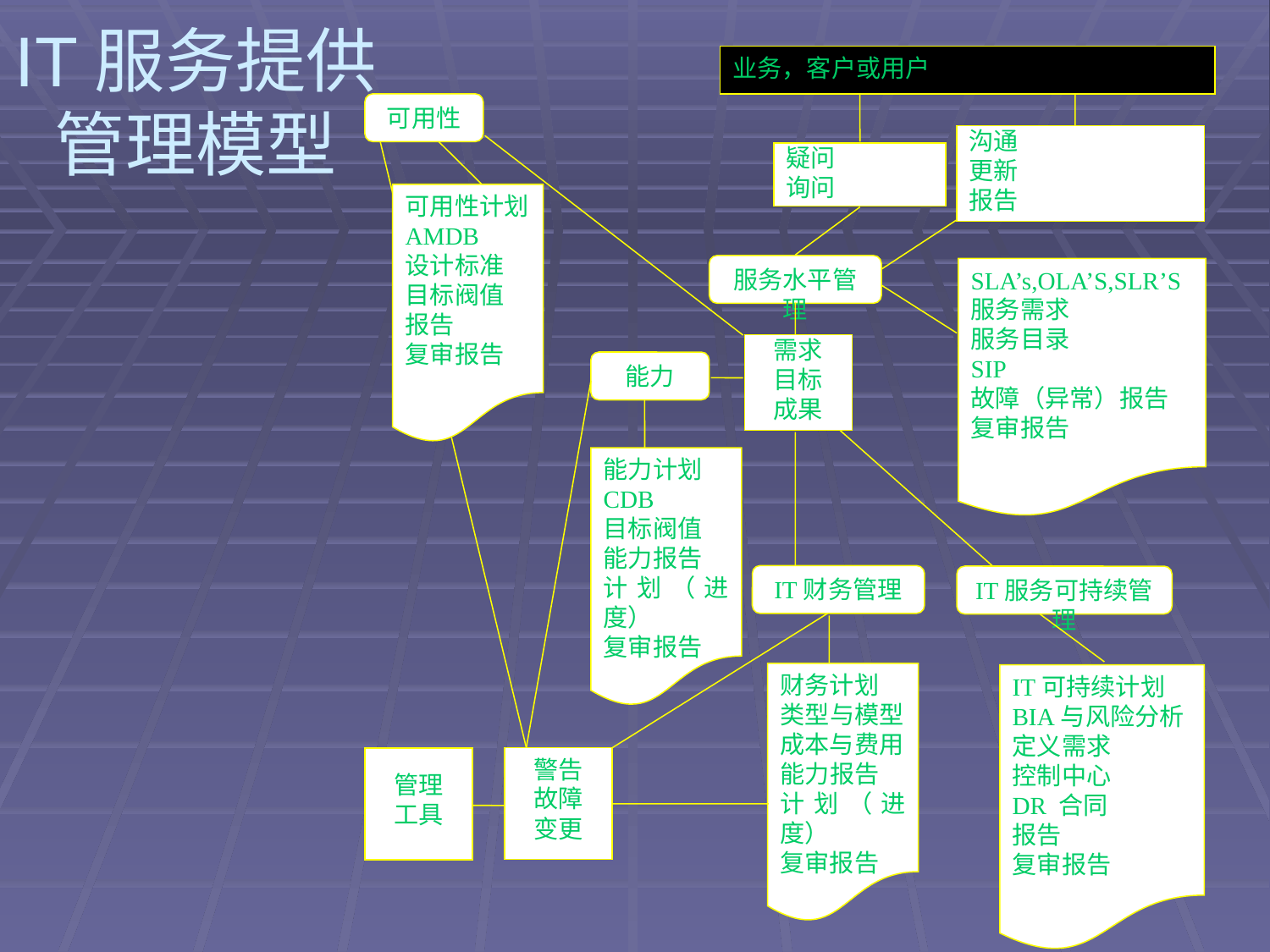

# IT服务提供管理模型
业务，客户或用户
可用性

沟通
更新
报告

疑问
询问
可用性计划
AMDB
设计标准
目标阀值
报告
复审报告

服务水平管理
SLA’s,OLA’S,SLR’S
服务需求
服务目录
SIP
故障（异常）报告
复审报告

需求
目标
成果
能力

能力计划
CDB
目标阀值
能力报告
计划（进度）
复审报告
IT财务管理
IT服务可持续管理

财务计划
类型与模型
成本与费用
能力报告
计划（进度）
复审报告
IT可持续计划
BIA与风险分析
定义需求
控制中心
DR 合同
报告
复审报告
警告
故障
变更
管理
工具